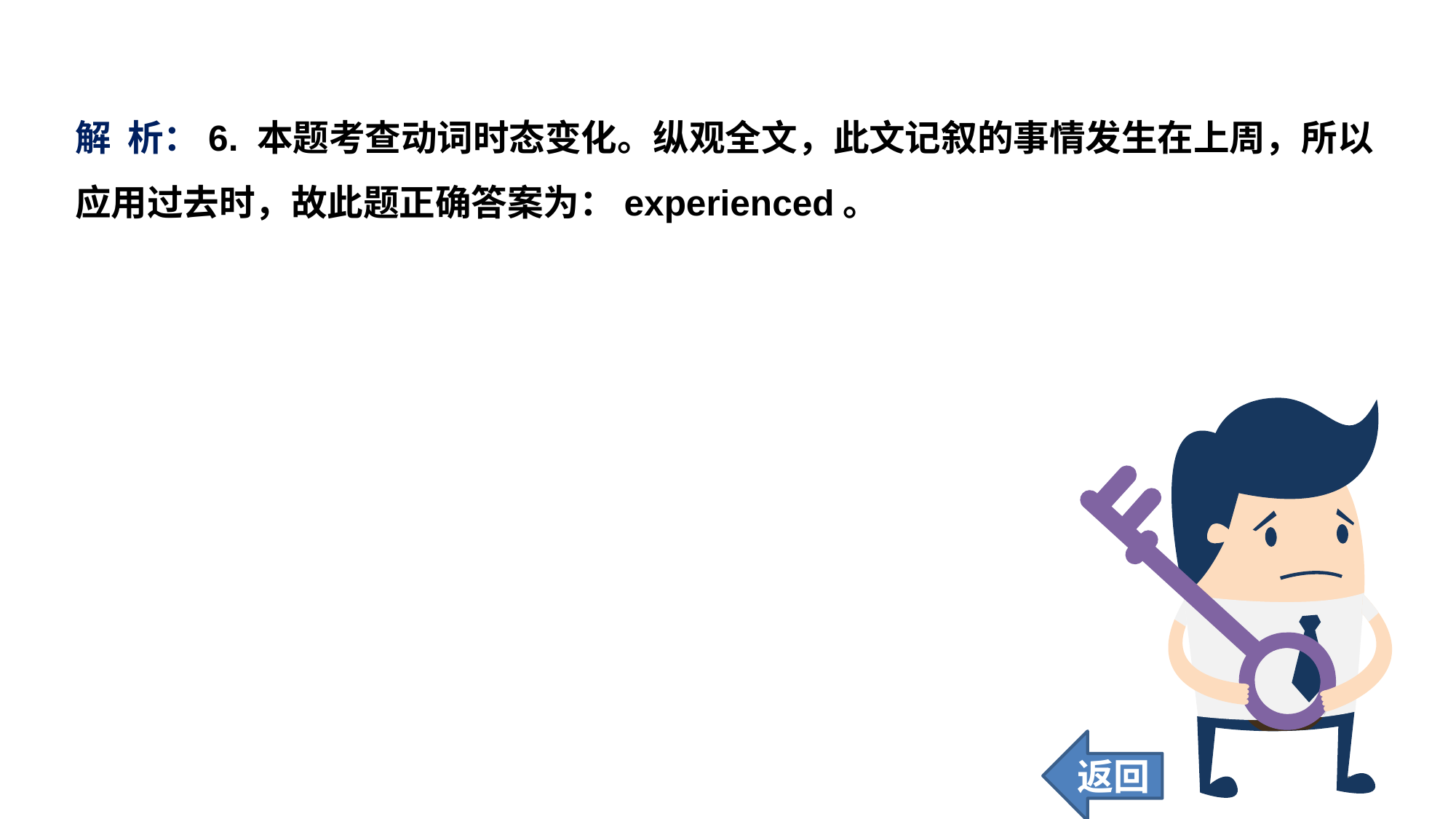

解  析：6. 本题考查动词时态变化。纵观全文，此文记叙的事情发生在上周，所以应用过去时，故此题正确答案为：experienced。

返回
118